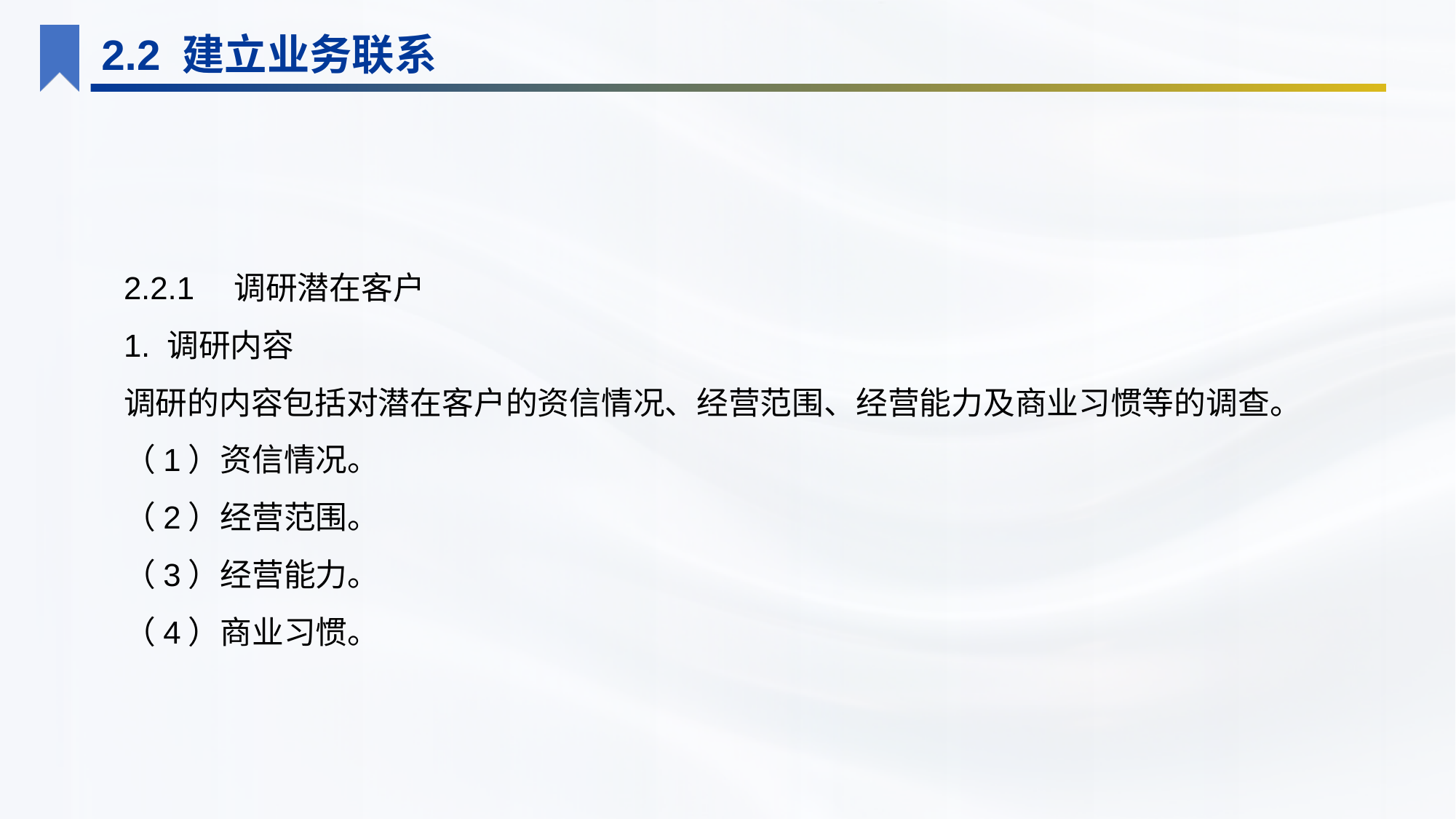

2.2 建立业务联系
2.2.1　调研潜在客户
1. 调研内容
调研的内容包括对潜在客户的资信情况、经营范围、经营能力及商业习惯等的调查。
（1）资信情况。
（2）经营范围。
（3）经营能力。
（4）商业习惯。